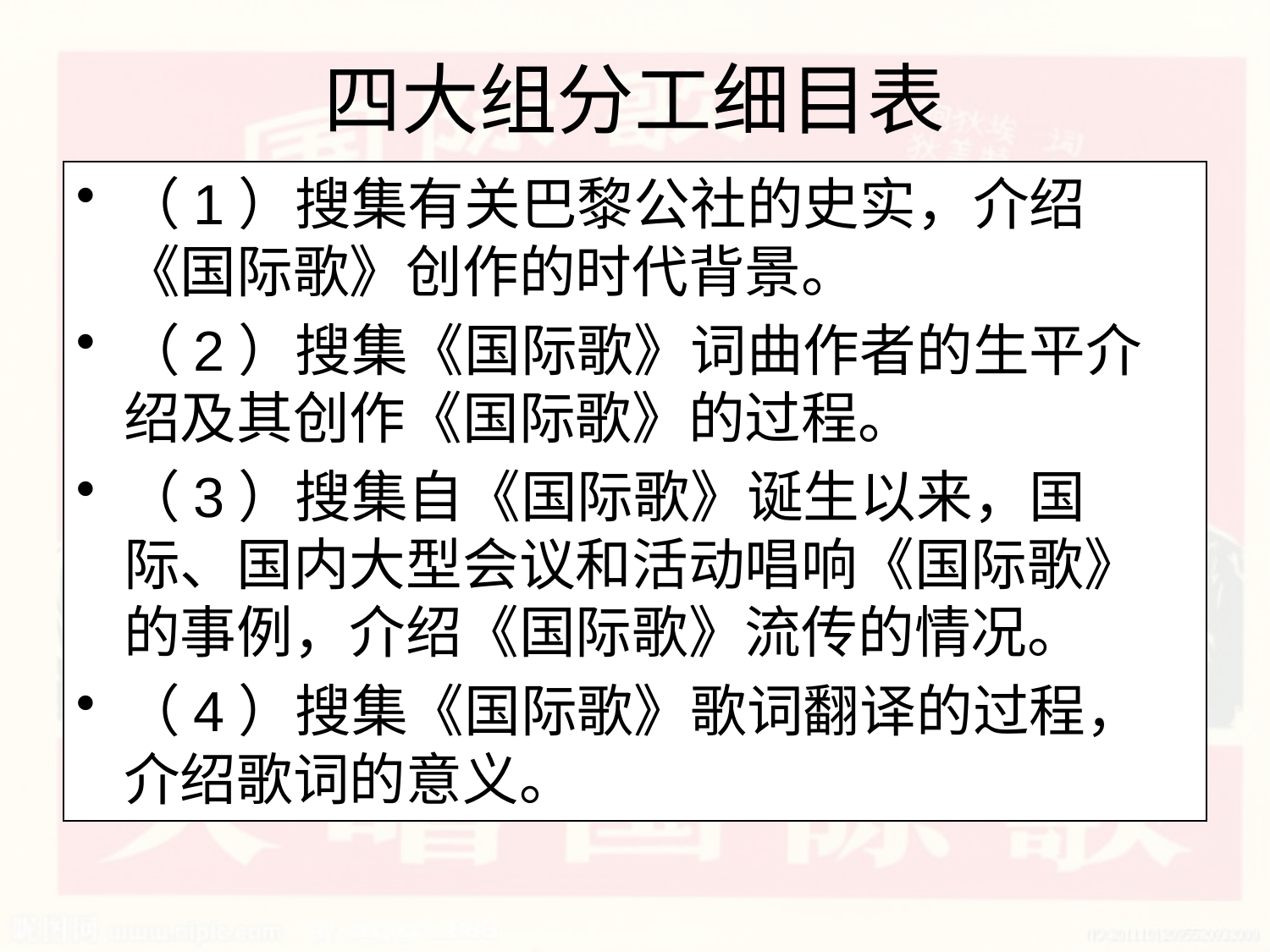

# 四大组分工细目表
（1）搜集有关巴黎公社的史实，介绍《国际歌》创作的时代背景。
（2）搜集《国际歌》词曲作者的生平介绍及其创作《国际歌》的过程。
（3）搜集自《国际歌》诞生以来，国际、国内大型会议和活动唱响《国际歌》的事例，介绍《国际歌》流传的情况。
（4）搜集《国际歌》歌词翻译的过程，介绍歌词的意义。